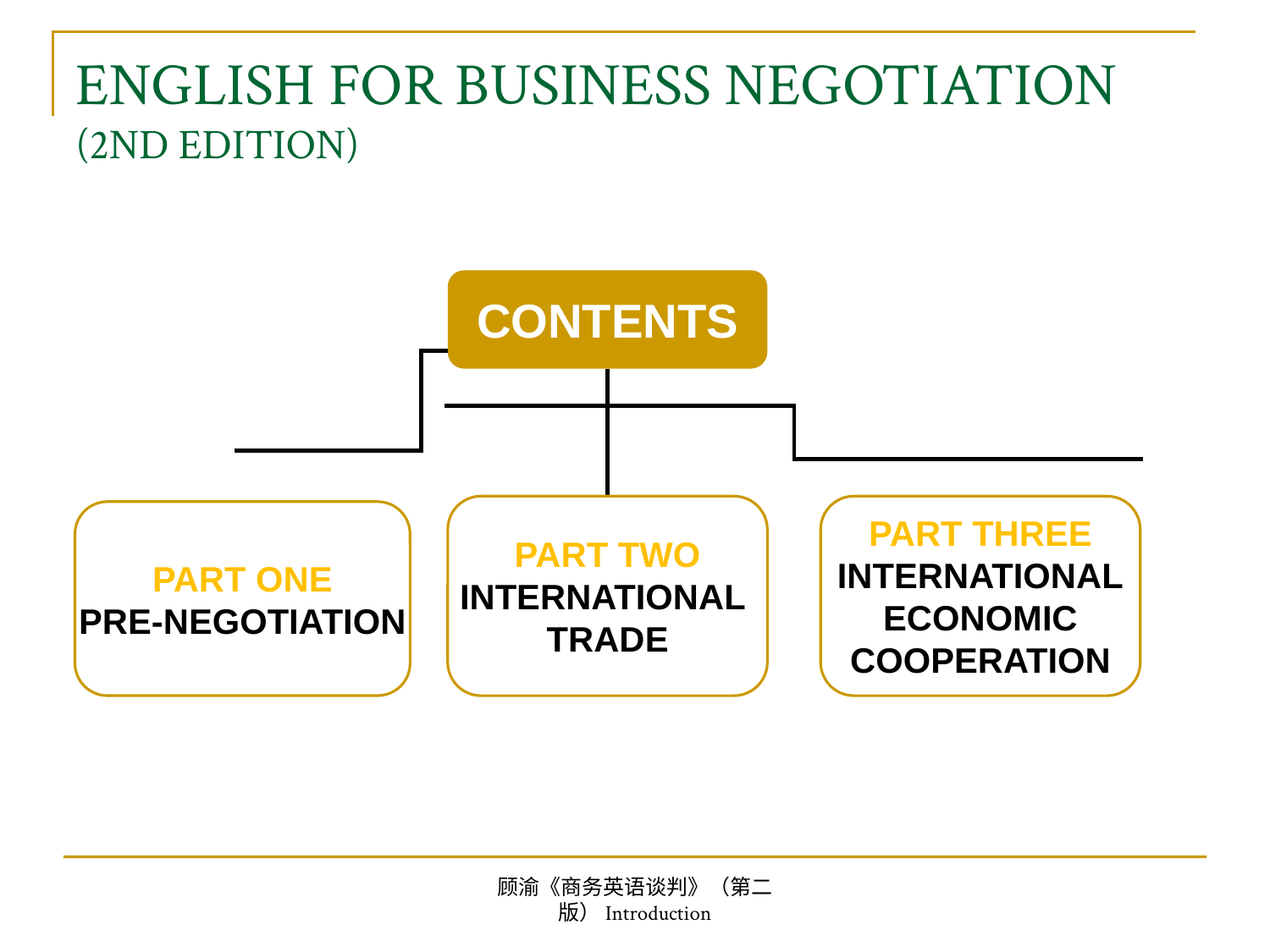

# ENGLISH FOR BUSINESS NEGOTIATION (2ND EDITION)

CONTENTS
PART TWO
INTERNATIONAL
TRADE
PART THREE
INTERNATIONAL
ECONOMIC
COOPERATION
PART ONE
PRE-NEGOTIATION

3
顾渝《商务英语谈判》（第二版）Introduction